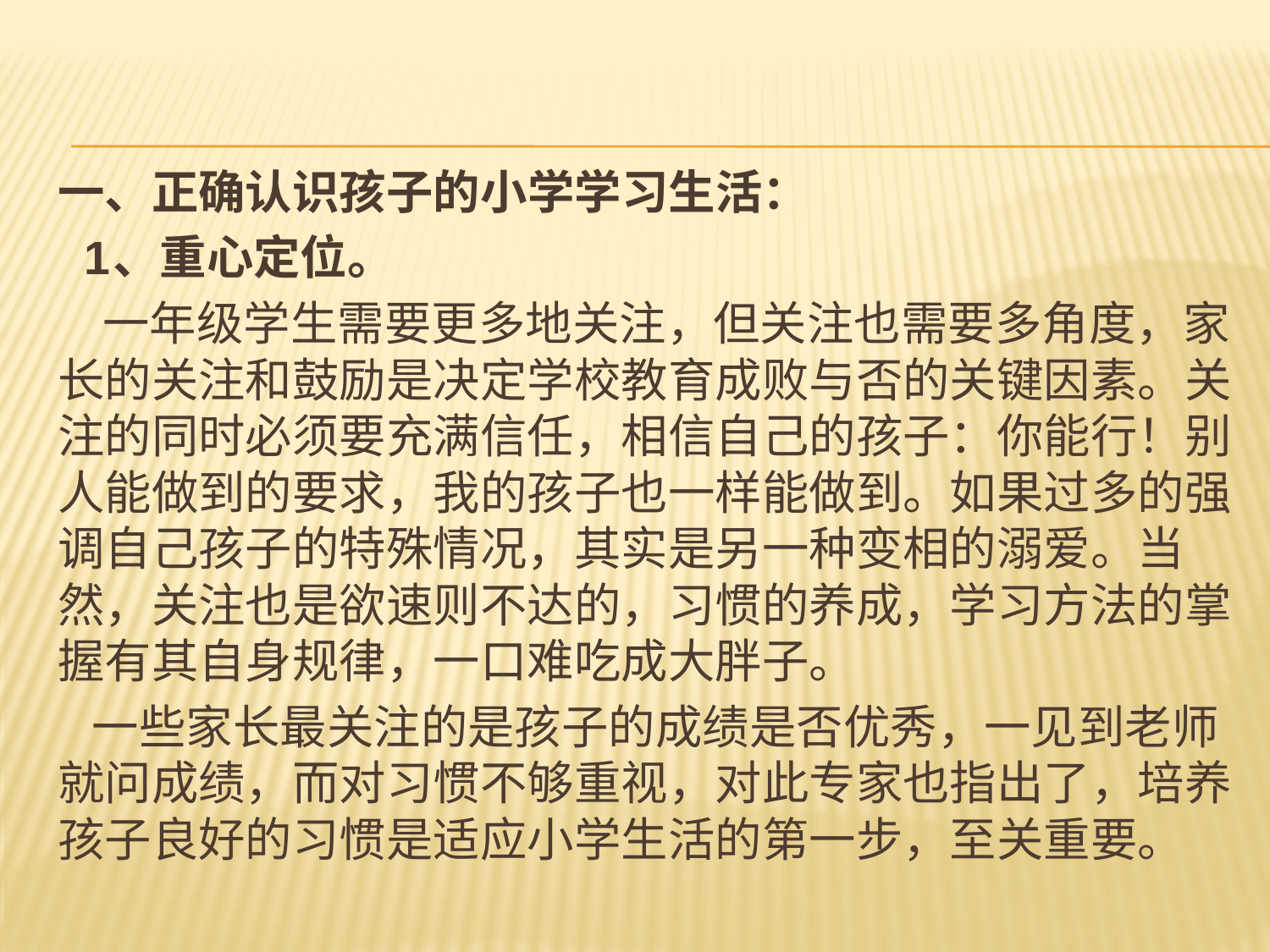

一、正确认识孩子的小学学习生活：
  1、重心定位。
    一年级学生需要更多地关注，但关注也需要多角度，家长的关注和鼓励是决定学校教育成败与否的关键因素。关注的同时必须要充满信任，相信自己的孩子：你能行！别人能做到的要求，我的孩子也一样能做到。如果过多的强调自己孩子的特殊情况，其实是另一种变相的溺爱。当然，关注也是欲速则不达的，习惯的养成，学习方法的掌握有其自身规律，一口难吃成大胖子。
   一些家长最关注的是孩子的成绩是否优秀，一见到老师就问成绩，而对习惯不够重视，对此专家也指出了，培养孩子良好的习惯是适应小学生活的第一步，至关重要。